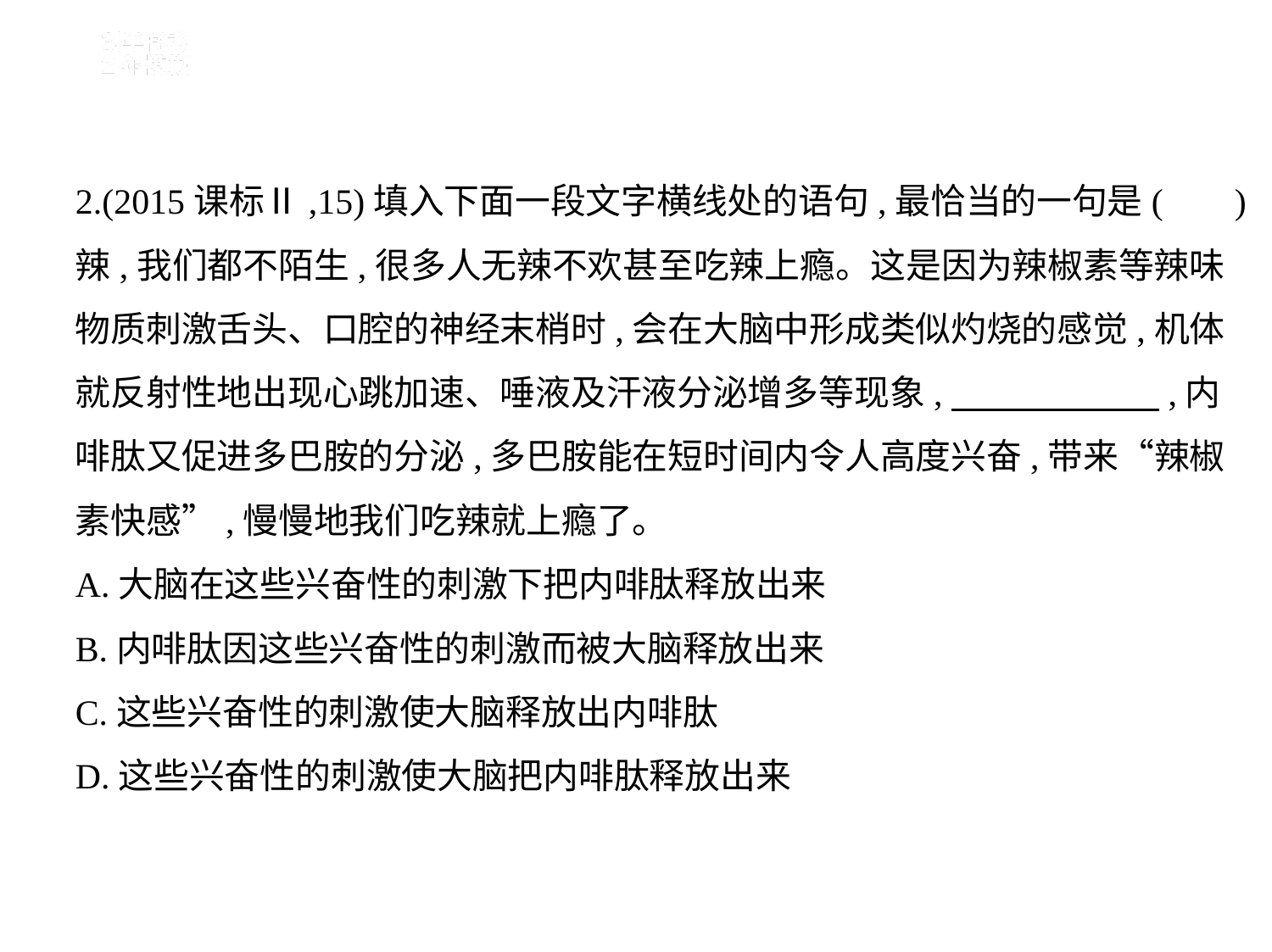

2.(2015课标Ⅱ,15)填入下面一段文字横线处的语句,最恰当的一句是(        )
辣,我们都不陌生,很多人无辣不欢甚至吃辣上瘾。这是因为辣椒素等辣味
物质刺激舌头、口腔的神经末梢时,会在大脑中形成类似灼烧的感觉,机体
就反射性地出现心跳加速、唾液及汗液分泌增多等现象,　　　　　    ,内
啡肽又促进多巴胺的分泌,多巴胺能在短时间内令人高度兴奋,带来“辣椒
素快感”,慢慢地我们吃辣就上瘾了。
A.大脑在这些兴奋性的刺激下把内啡肽释放出来
B.内啡肽因这些兴奋性的刺激而被大脑释放出来
C.这些兴奋性的刺激使大脑释放出内啡肽
D.这些兴奋性的刺激使大脑把内啡肽释放出来